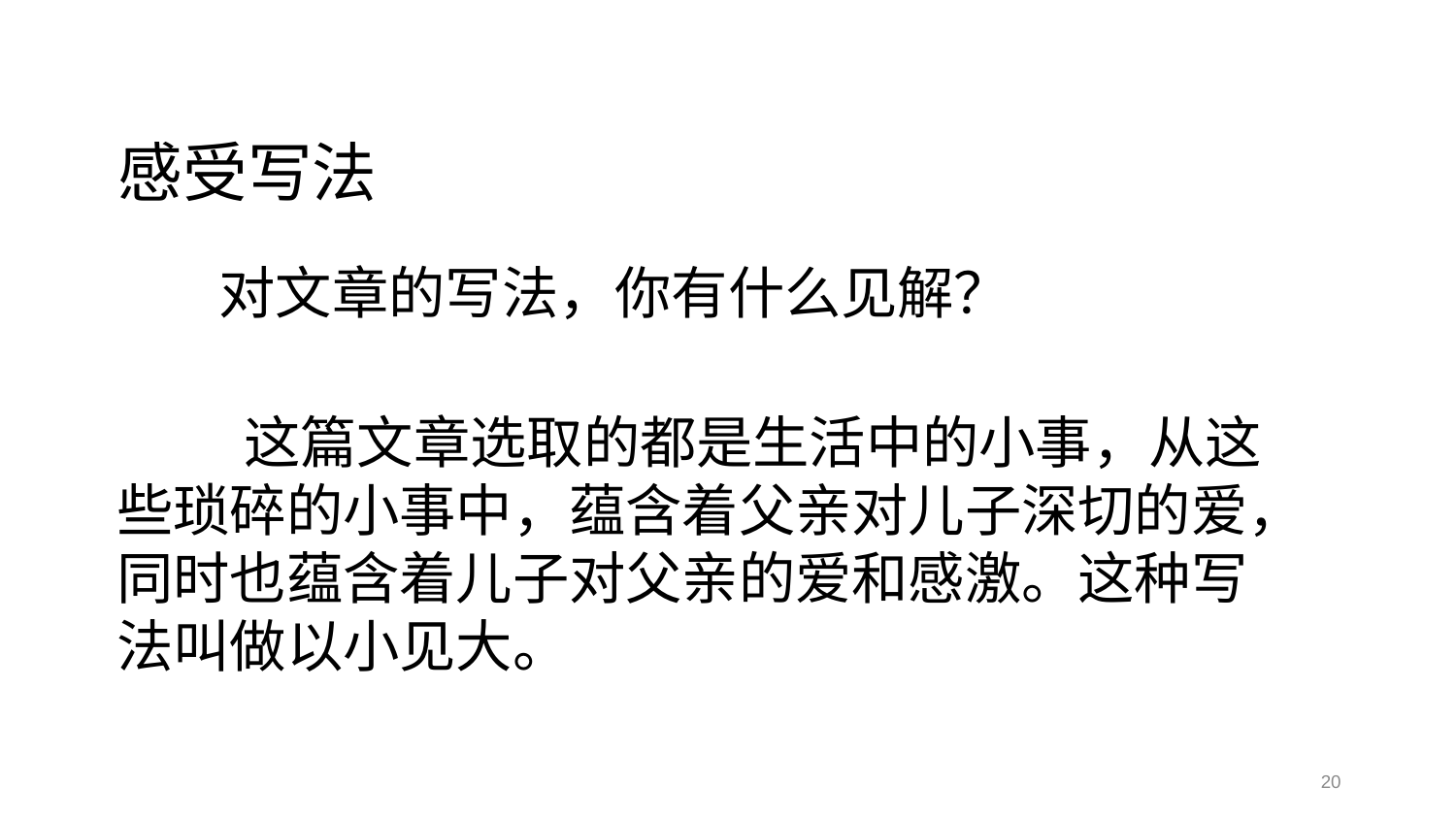

感受写法
对文章的写法，你有什么见解？
         这篇文章选取的都是生活中的小事，从这些琐碎的小事中，蕴含着父亲对儿子深切的爱，同时也蕴含着儿子对父亲的爱和感激。这种写法叫做以小见大。

20